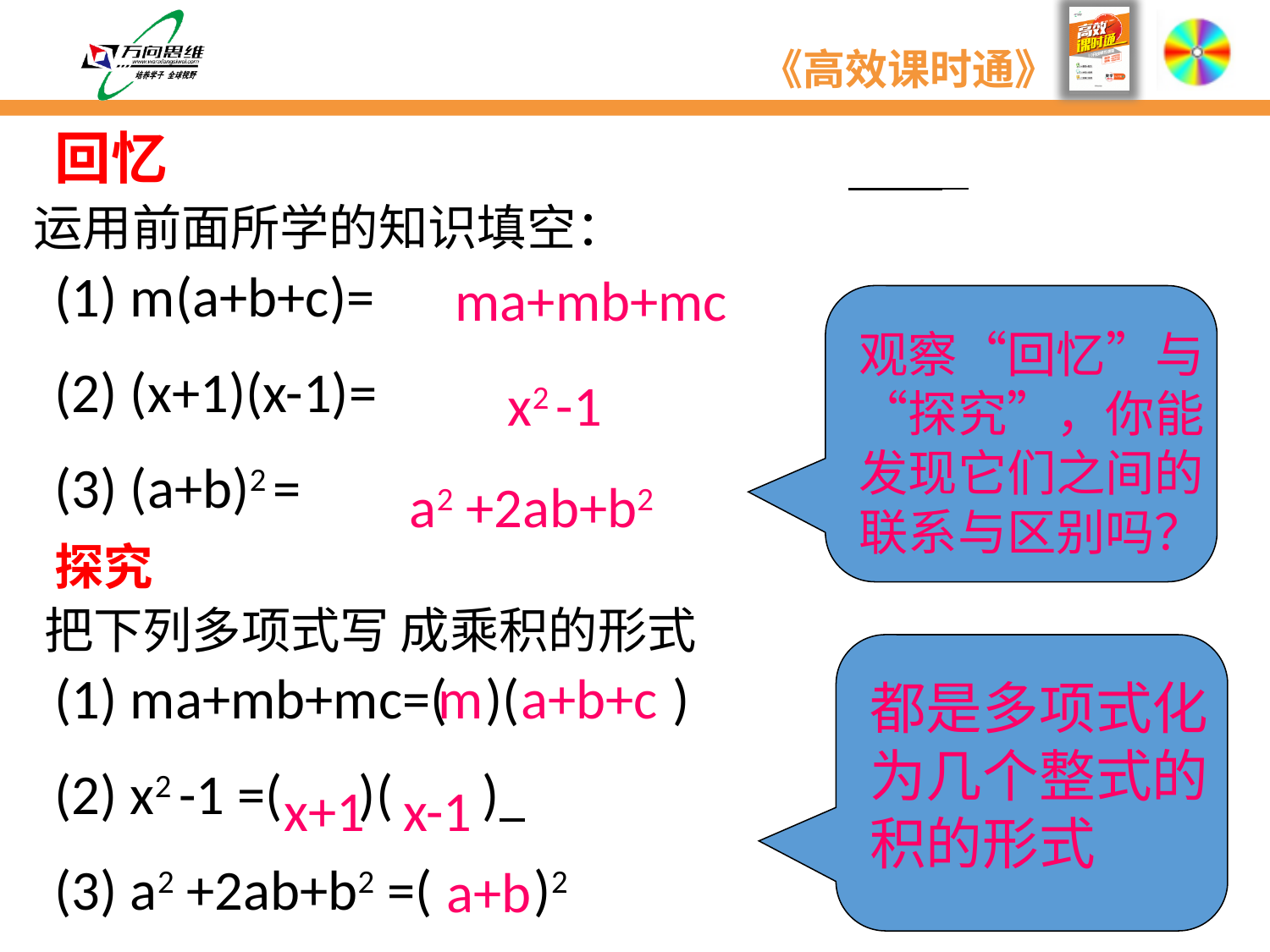

回忆

运用前面所学的知识填空：
(1) m(a+b+c)=
(2) (x+1)(x-1)=
(3) (a+b)2 =
ma+mb+mc

观察“回忆”与“探究”，你能发现它们之间的联系与区别吗？
x2 -1
a2 +2ab+b2
探究
把下列多项式写 成乘积的形式

都是多项式化为几个整式的积的形式
(1) ma+mb+mc=(   )(            )
(2) x2 -1 =(      )(       )
(3) a2 +2ab+b2 =(        )2

m   a+b+c
x+1   x-1
a+b